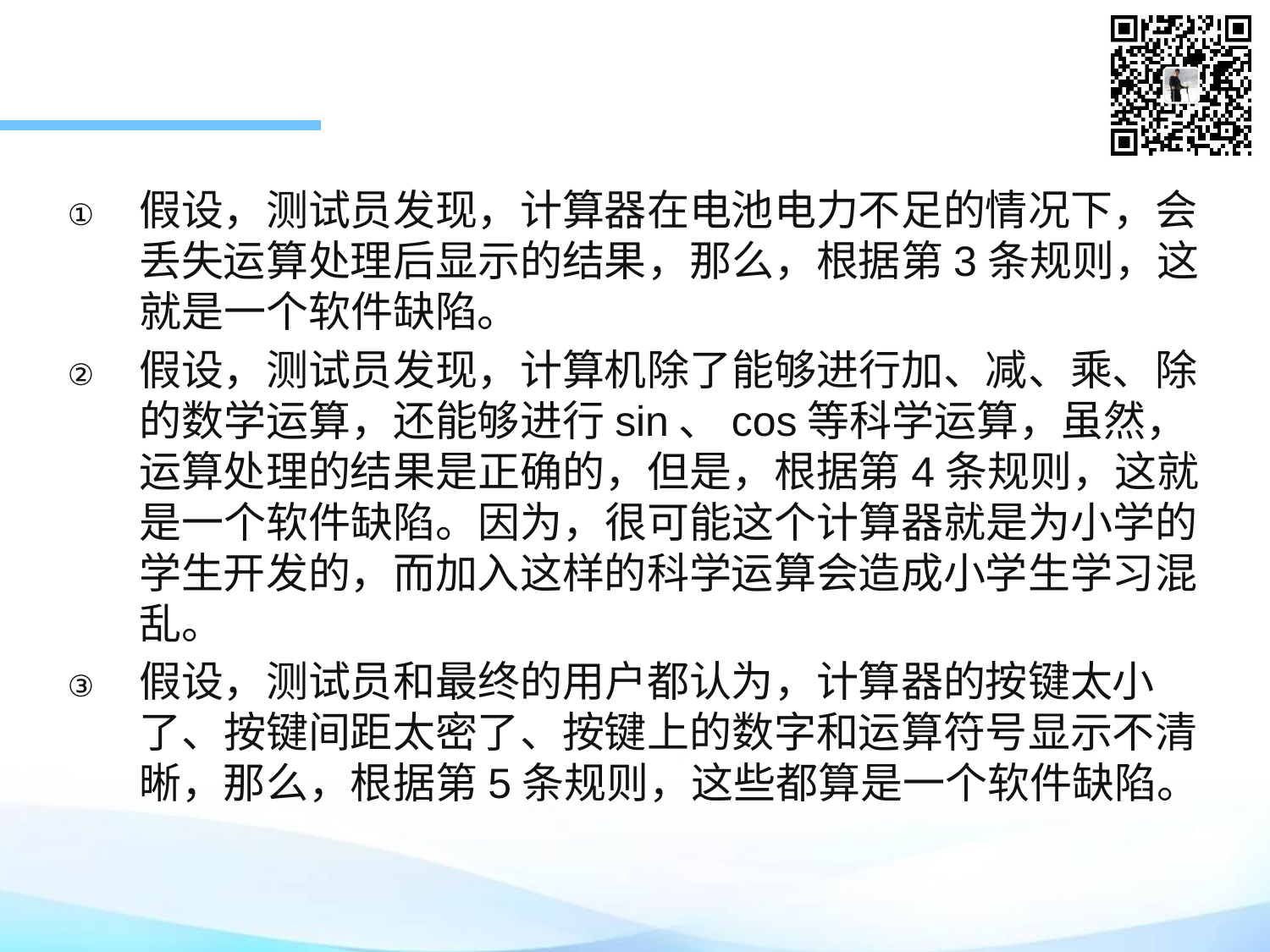

假设，测试员发现，计算器在电池电力不足的情况下，会丢失运算处理后显示的结果，那么，根据第3条规则，这就是一个软件缺陷。
假设，测试员发现，计算机除了能够进行加、减、乘、除的数学运算，还能够进行sin、cos等科学运算，虽然，运算处理的结果是正确的，但是，根据第4条规则，这就是一个软件缺陷。因为，很可能这个计算器就是为小学的学生开发的，而加入这样的科学运算会造成小学生学习混乱。
假设，测试员和最终的用户都认为，计算器的按键太小了、按键间距太密了、按键上的数字和运算符号显示不清晰，那么，根据第5条规则，这些都算是一个软件缺陷。